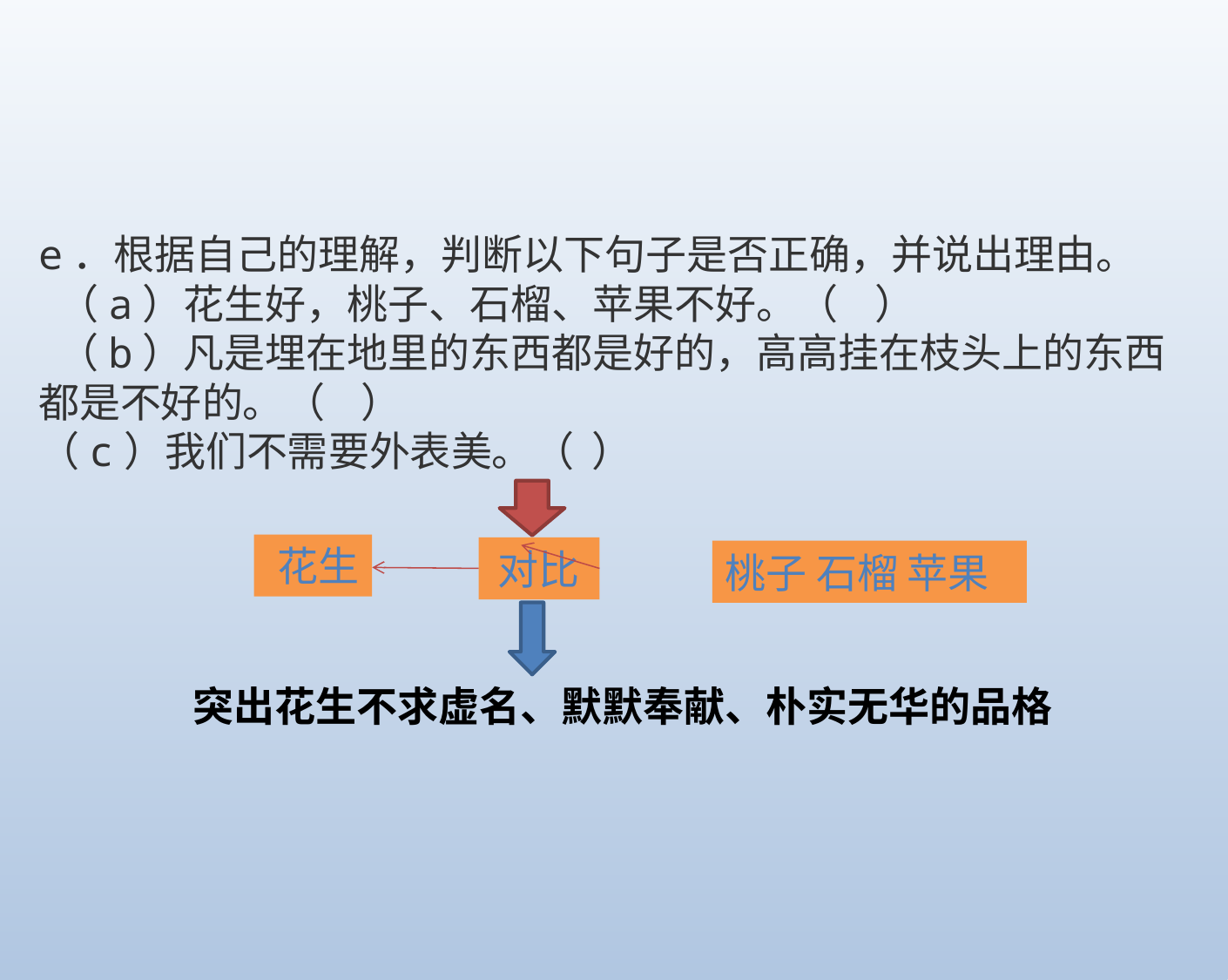

e．根据自己的理解，判断以下句子是否正确，并说出理由。
 （a）花生好，桃子、石榴、苹果不好。（    ）
 （b）凡是埋在地里的东西都是好的，高高挂在枝头上的东西都是不好的。（    ）
（c）我们不需要外表美。（  ）

花生
对比
桃子 石榴 苹果

突出花生不求虚名、默默奉献、朴实无华的品格